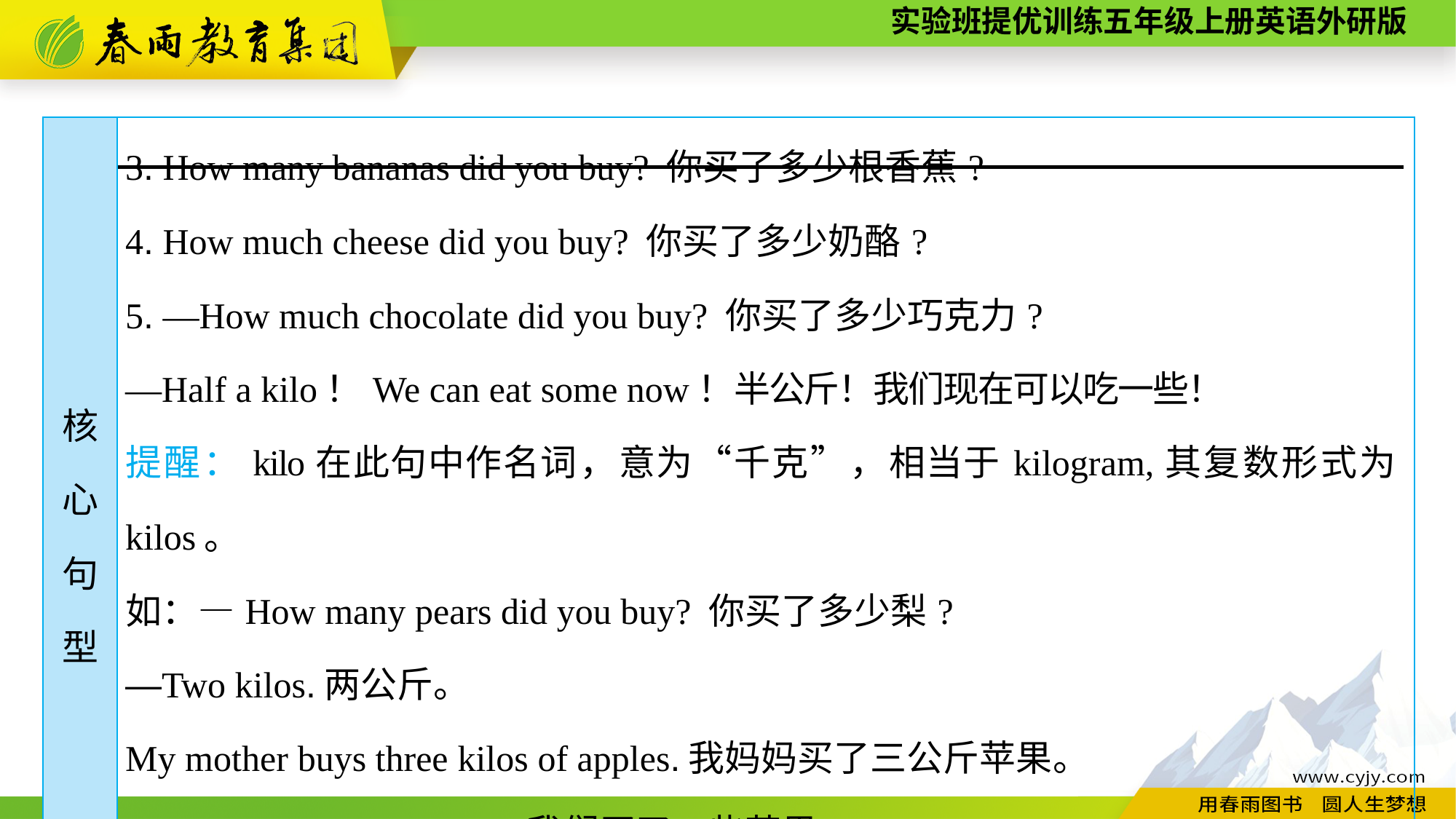

| 核 心 句 型 | 3. How many bananas did you buy? 你买了多少根香蕉? 4. How much cheese did you buy? 你买了多少奶酪? 5. —How much chocolate did you buy? 你买了多少巧克力? —Half a kilo！We can eat some now！半公斤！我们现在可以吃一些！ 提醒：kilo在此句中作名词，意为“千克”，相当于kilogram,其复数形式为kilos。 如：—How many pears did you buy? 你买了多少梨? —Two kilos.两公斤。 My mother buys three kilos of apples.我妈妈买了三公斤苹果。 6. We bought some apples.我们买了一些苹果。 7. We didn’t buy any bananas.我们没有买任何香蕉。 |
| --- | --- |